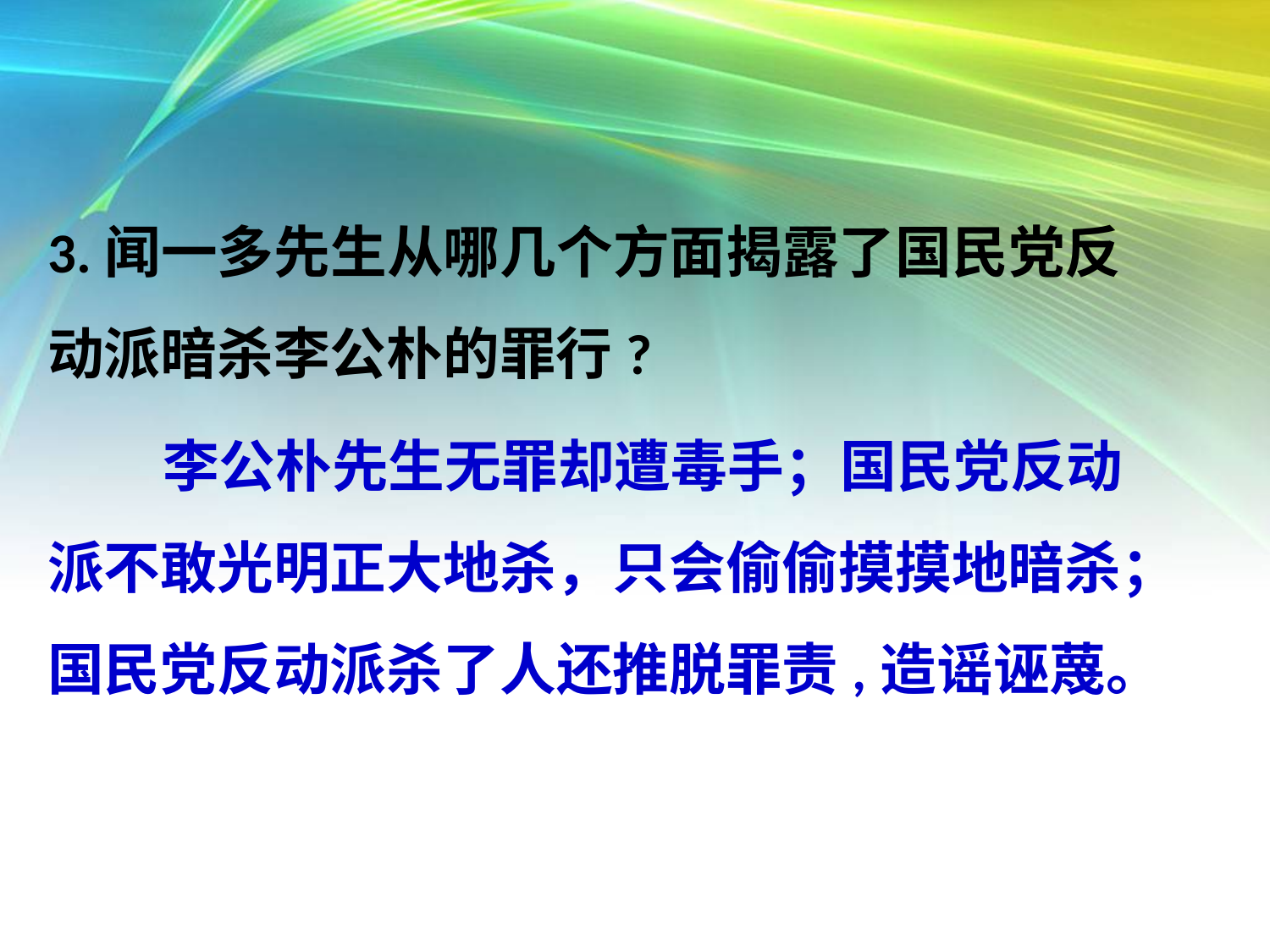

#
3.闻一多先生从哪几个方面揭露了国民党反动派暗杀李公朴的罪行?
        李公朴先生无罪却遭毒手；国民党反动派不敢光明正大地杀，只会偷偷摸摸地暗杀；国民党反动派杀了人还推脱罪责,造谣诬蔑。